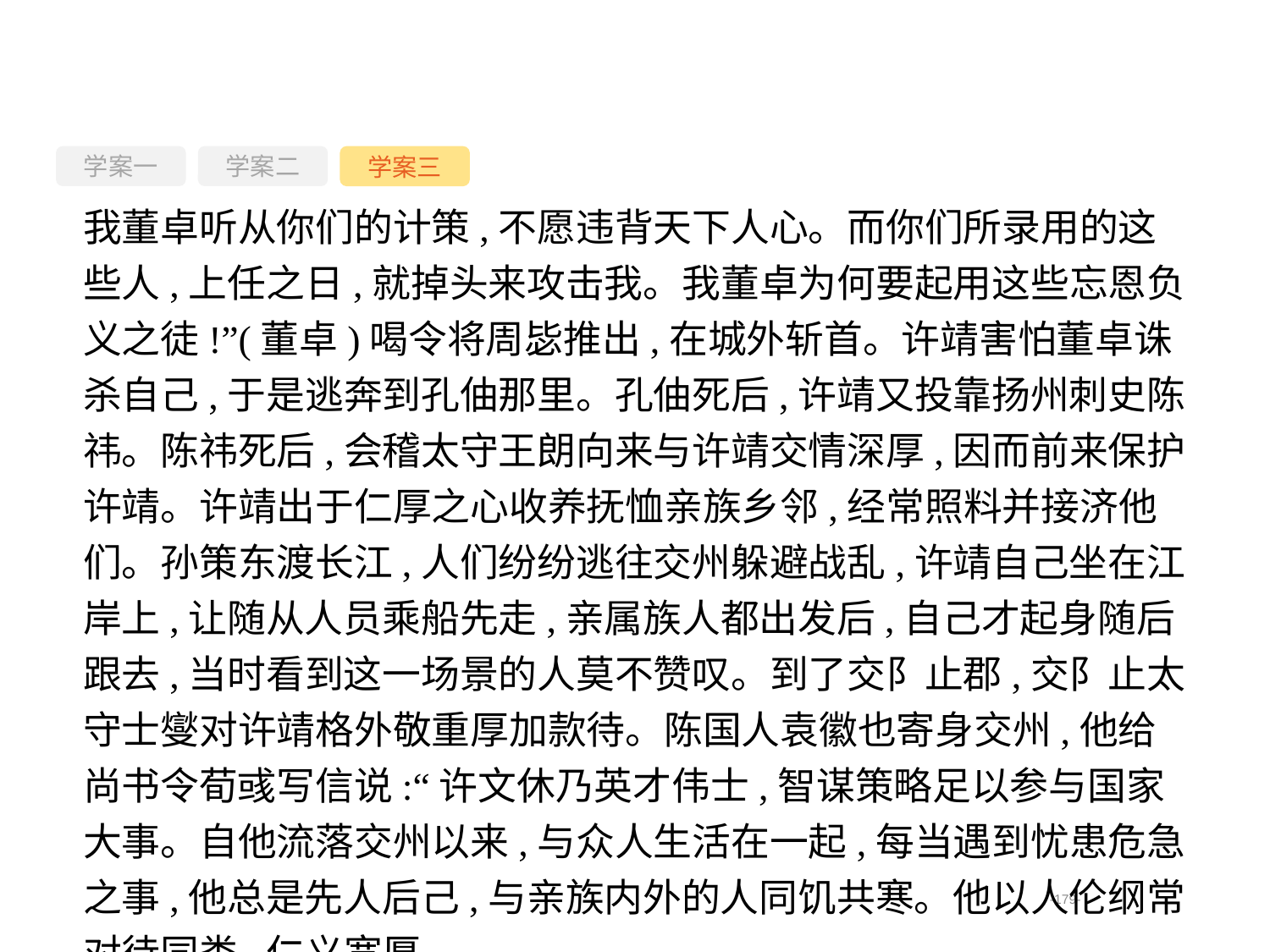

学案一
学案三
学案二
我董卓听从你们的计策,不愿违背天下人心。而你们所录用的这些人,上任之日,就掉头来攻击我。我董卓为何要起用这些忘恩负义之徒!”(董卓)喝令将周毖推出,在城外斩首。许靖害怕董卓诛杀自己,于是逃奔到孔伷那里。孔伷死后,许靖又投靠扬州刺史陈祎。陈祎死后,会稽太守王朗向来与许靖交情深厚,因而前来保护许靖。许靖出于仁厚之心收养抚恤亲族乡邻,经常照料并接济他们。孙策东渡长江,人们纷纷逃往交州躲避战乱,许靖自己坐在江岸上,让随从人员乘船先走,亲属族人都出发后,自己才起身随后跟去,当时看到这一场景的人莫不赞叹。到了交阝止郡,交阝止太守士燮对许靖格外敬重厚加款待。陈国人袁徽也寄身交州,他给尚书令荀彧写信说:“许文休乃英才伟士,智谋策略足以参与国家大事。自他流落交州以来,与众人生活在一起,每当遇到忧患危急之事,他总是先人后己,与亲族内外的人同饥共寒。他以人伦纲常对待同类,仁义宽厚,
-179-